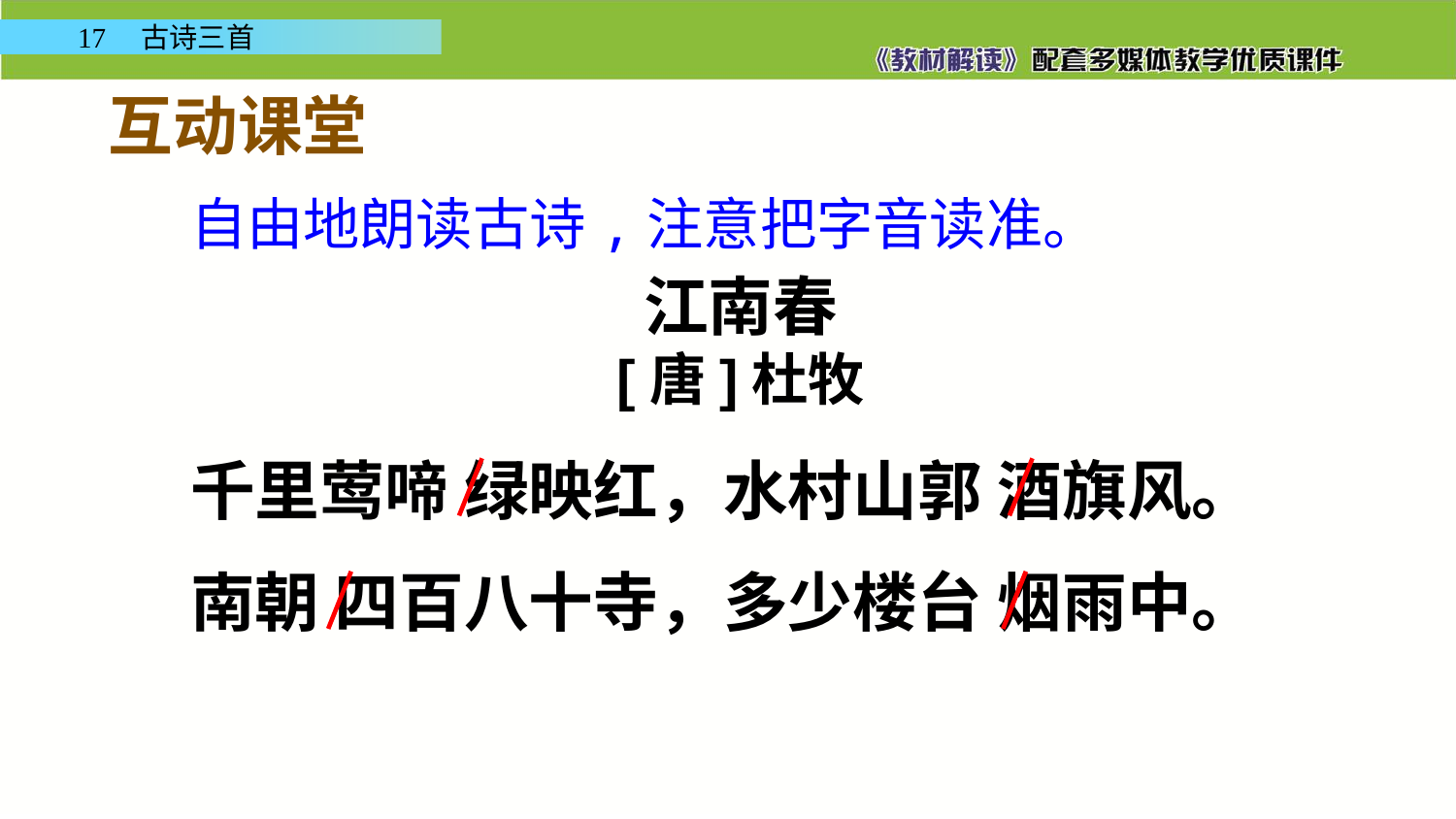

互动课堂
自由地朗读古诗,注意把字音读准。
江南春
[唐]杜牧

千里莺啼 绿映红，水村山郭 酒旗风。

南朝 四百八十寺，多少楼台 烟雨中。